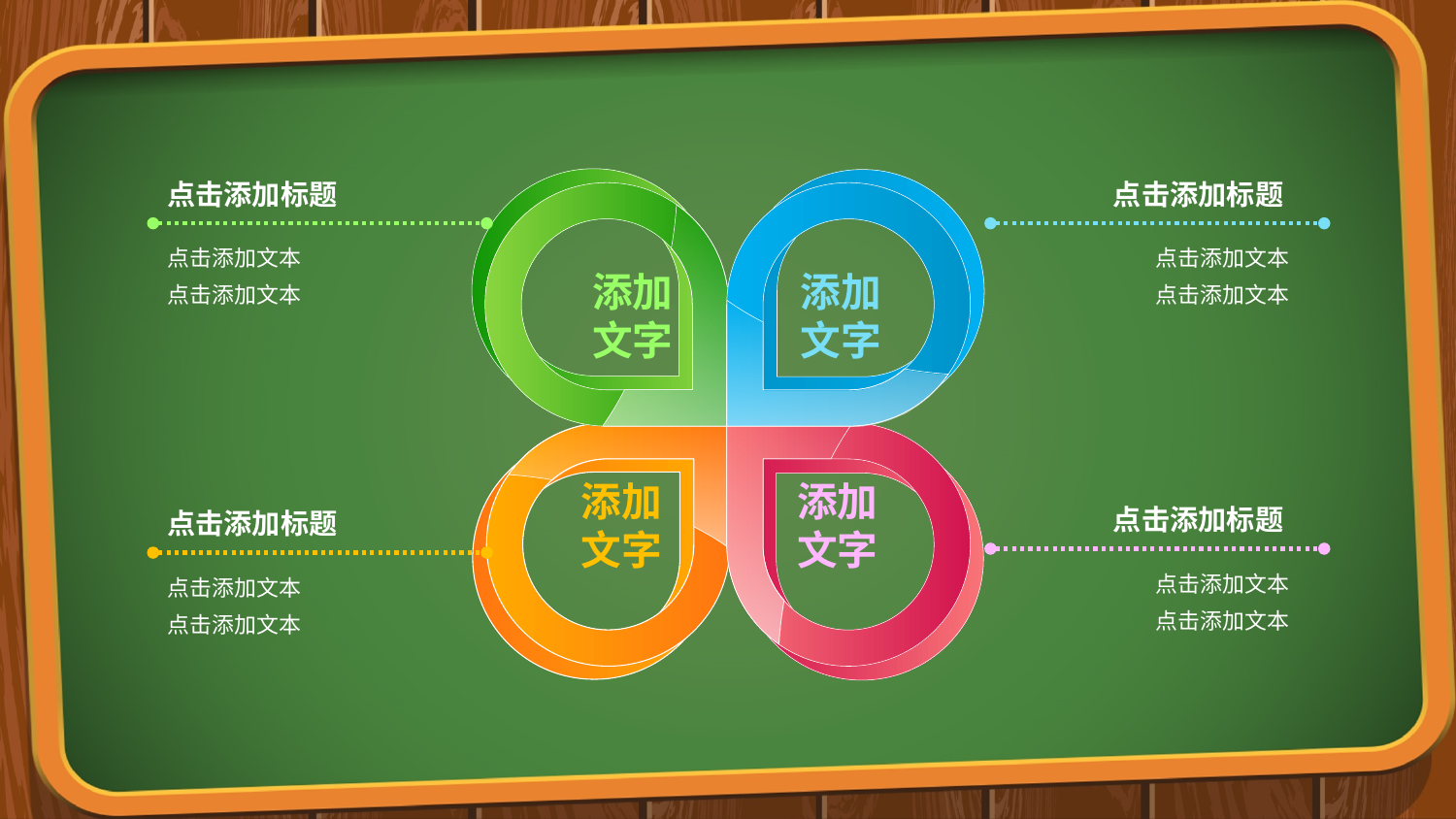

点击添加标题
点击添加标题
点击添加文本
点击添加文本
添加
文字
添加
文字
点击添加文本
点击添加文本

添加
文字
添加
文字
点击添加标题
点击添加标题
点击添加文本
点击添加文本
点击添加文本
点击添加文本